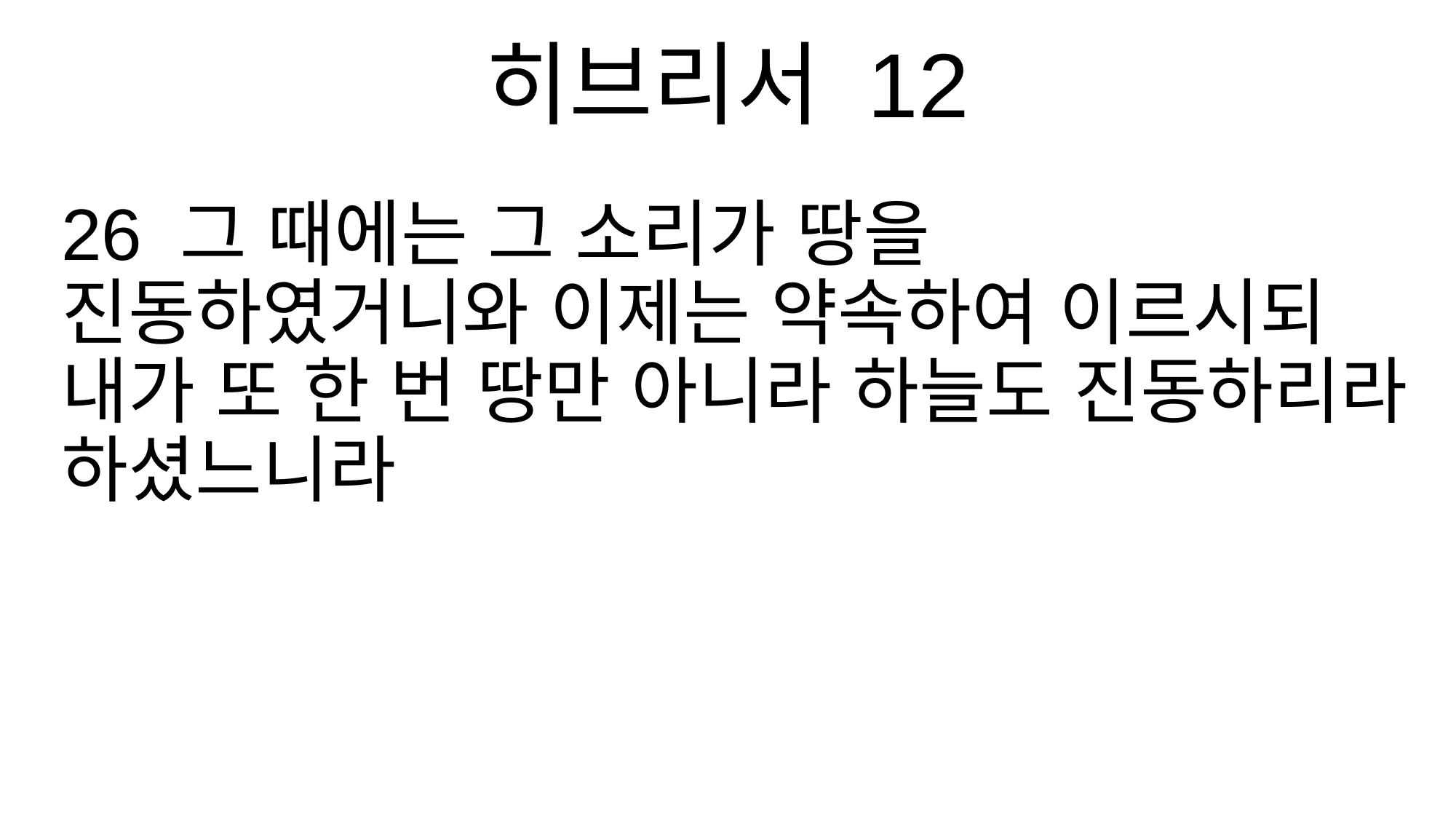

히브리서 12
26 그 때에는 그 소리가 땅을 진동하였거니와 이제는 약속하여 이르시되 내가 또 한 번 땅만 아니라 하늘도 진동하리라 하셨느니라